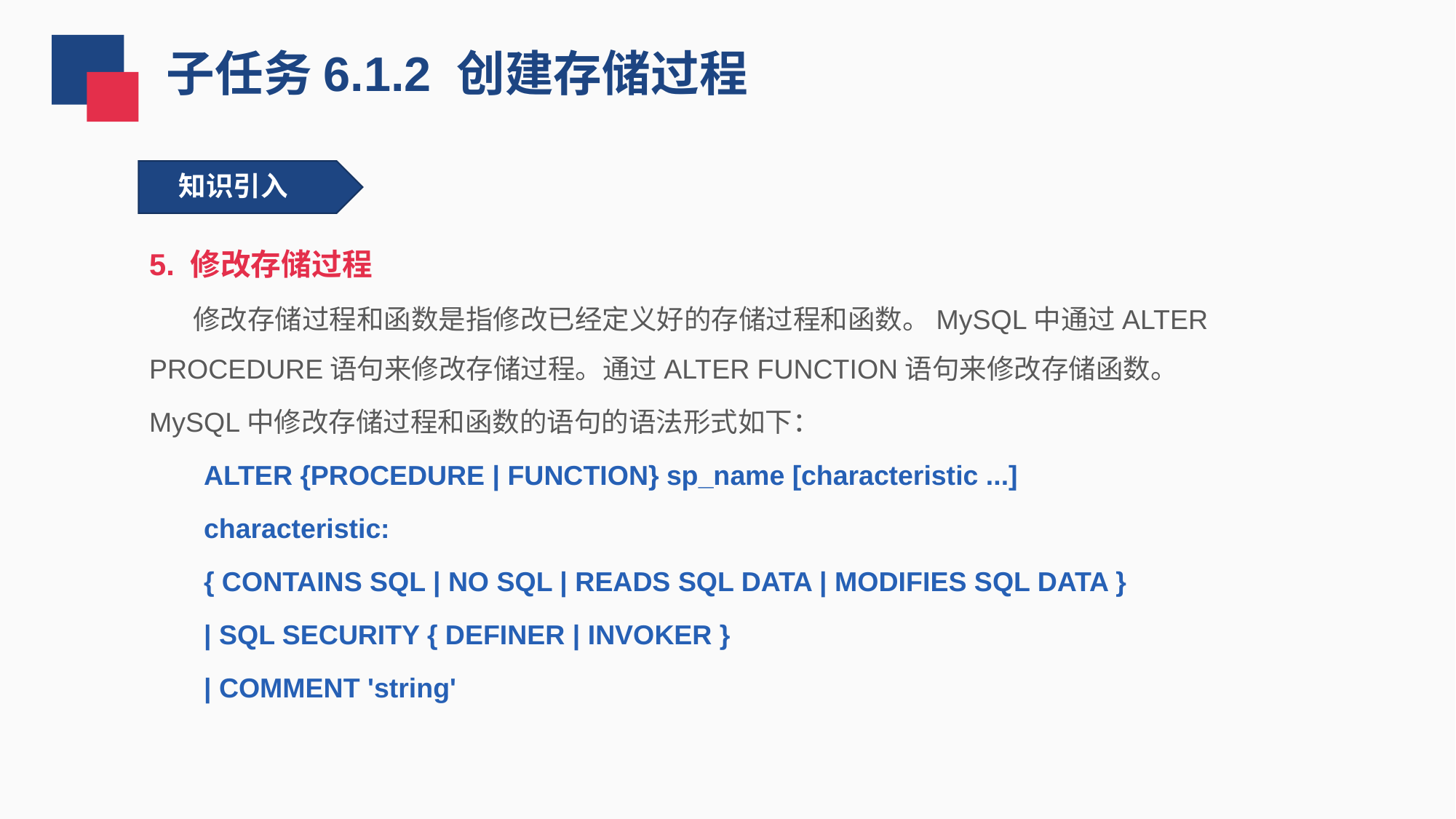

子任务6.1.2 创建存储过程

知识引入
5. 修改存储过程
      修改存储过程和函数是指修改已经定义好的存储过程和函数。MySQL中通过ALTER PROCEDURE语句来修改存储过程。通过ALTER FUNCTION语句来修改存储函数。
MySQL中修改存储过程和函数的语句的语法形式如下：
ALTER {PROCEDURE | FUNCTION} sp_name [characteristic ...]
characteristic:
{ CONTAINS SQL | NO SQL | READS SQL DATA | MODIFIES SQL DATA }
| SQL SECURITY { DEFINER | INVOKER }
| COMMENT 'string'